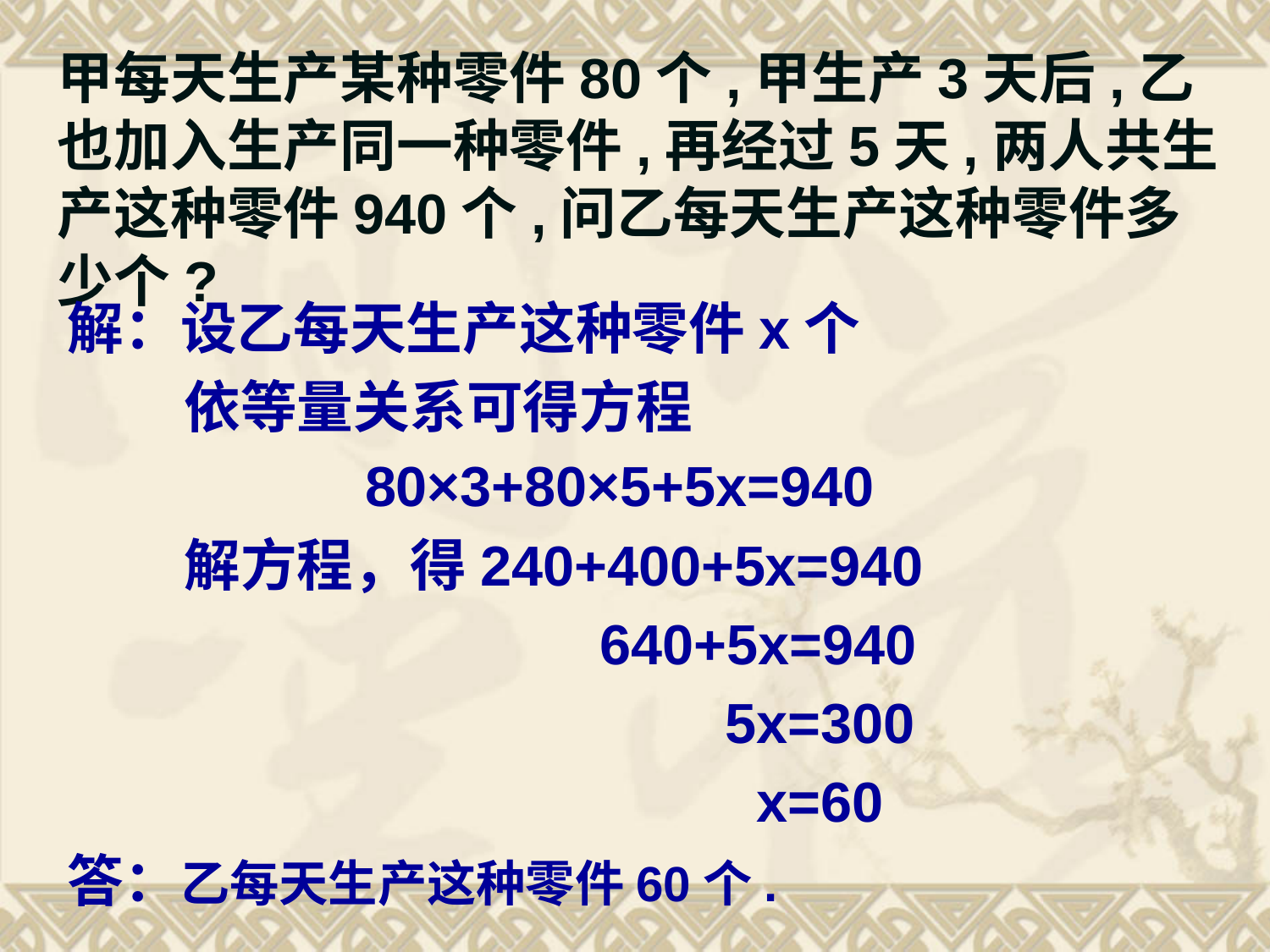

# 甲每天生产某种零件80个,甲生产3天后,乙也加入生产同一种零件,再经过5天,两人共生产这种零件940个,问乙每天生产这种零件多少个?
解：设乙每天生产这种零件x个
        依等量关系可得方程
                   80×3+80×5+5x=940
        解方程，得240+400+5x=940
                                  640+5x=940
                                          5x=300
                                            x=60
答：乙每天生产这种零件60个.